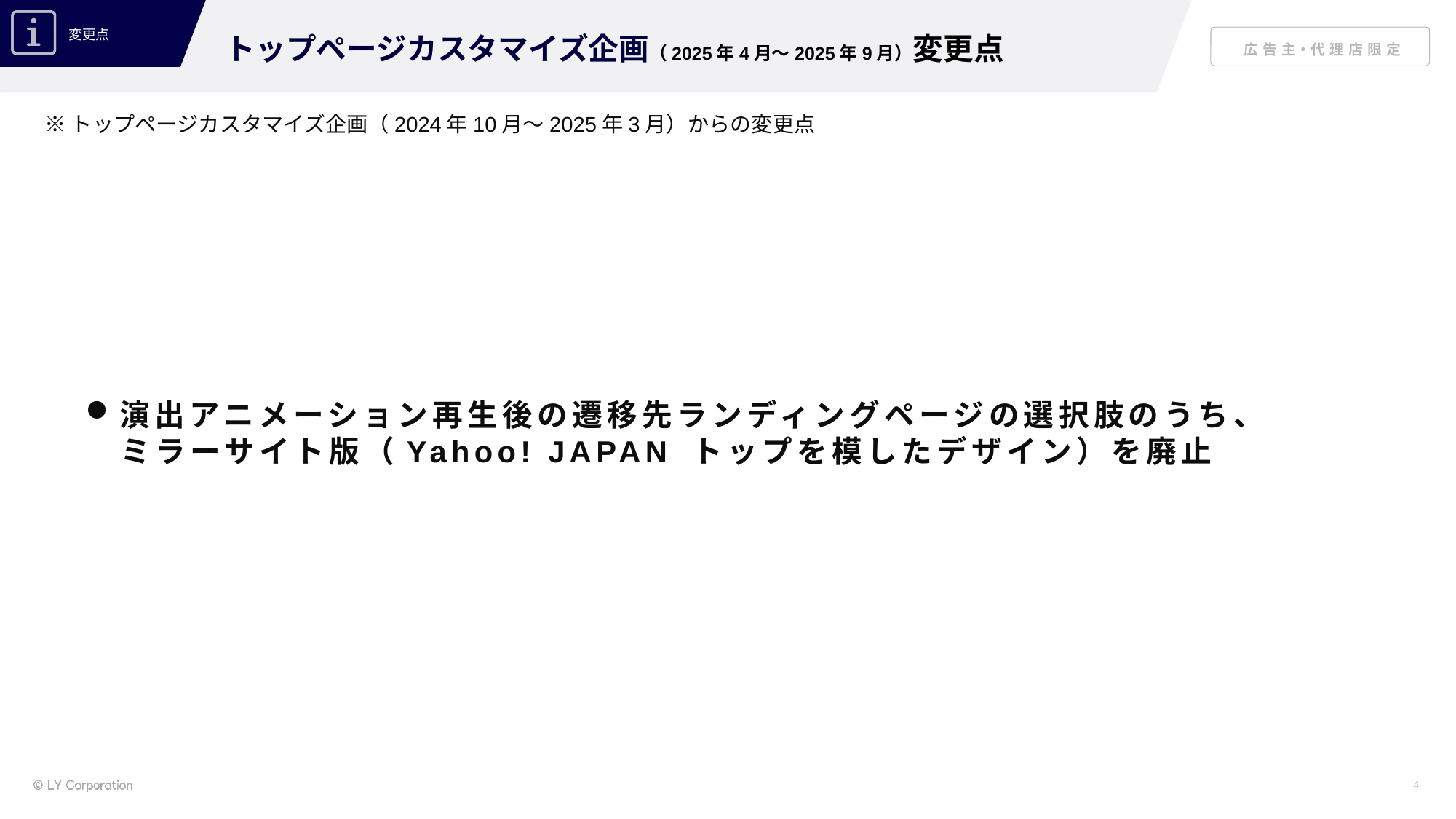

トップページカスタマイズ企画（2025年4月～2025年9月）変更点
※トップページカスタマイズ企画（2024年10月～2025年3月）からの変更点
演出アニメーション再生後の遷移先ランディングページの選択肢のうち、
　ミラーサイト版（Yahoo! JAPAN トップを模したデザイン）を廃止